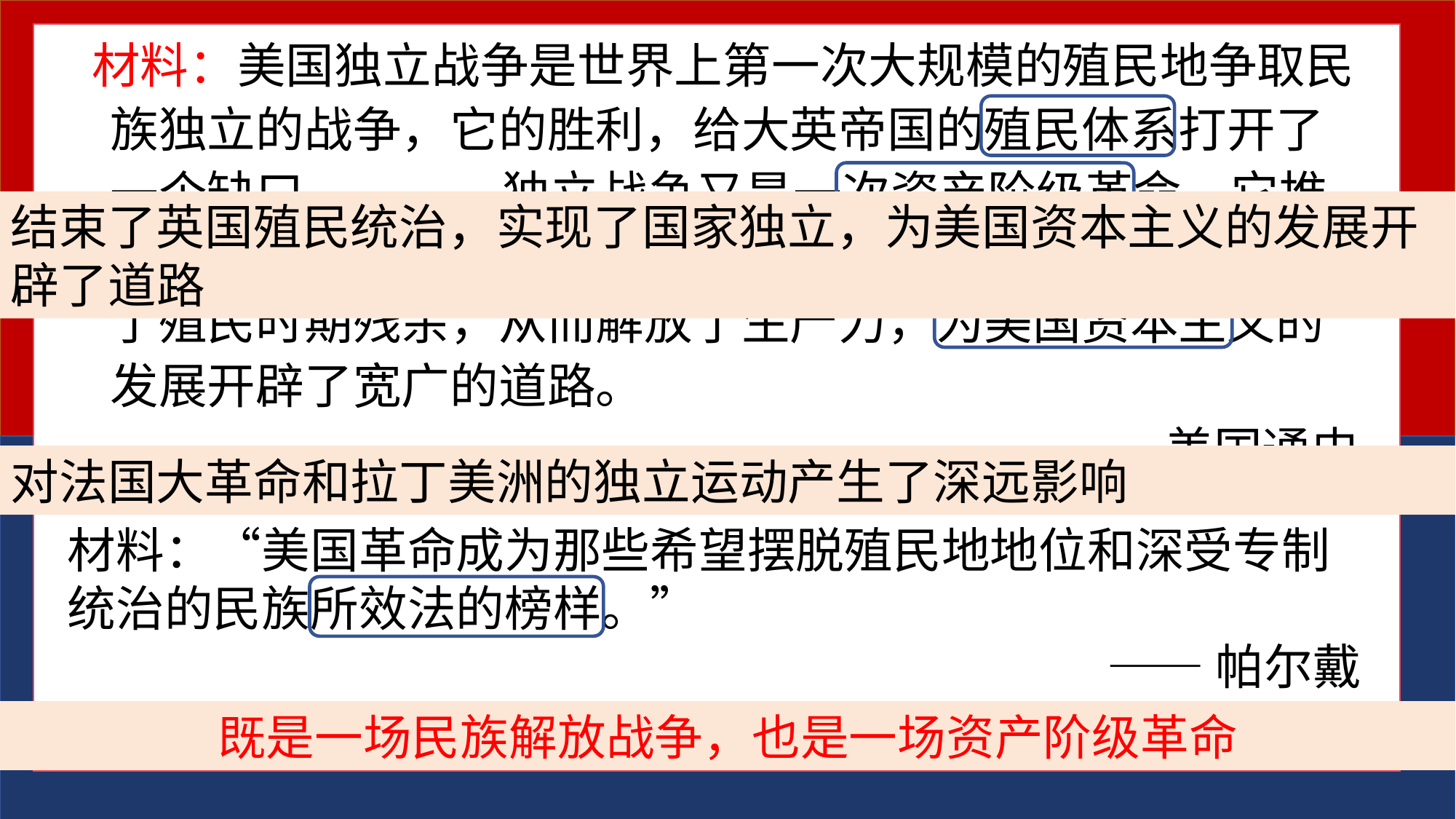

材料：美国独立战争是世界上第一次大规模的殖民地争取民族独立的战争，它的胜利，给大英帝国的殖民体系打开了一个缺口......独立战争又是一次资产阶级革命，它推翻了英国的殖民统治，创造了美利坚合众国，同时又铲除了殖民时期残余，从而解放了生产力，为美国资本主义的发展开辟了宽广的道路。
——美国通史

结束了英国殖民统治，实现了国家独立，为美国资本主义的发展开辟了道路

对法国大革命和拉丁美洲的独立运动产生了深远影响
材料：“美国革命成为那些希望摆脱殖民地地位和深受专制统治的民族所效法的榜样。”
——帕尔戴

既是一场民族解放战争，也是一场资产阶级革命